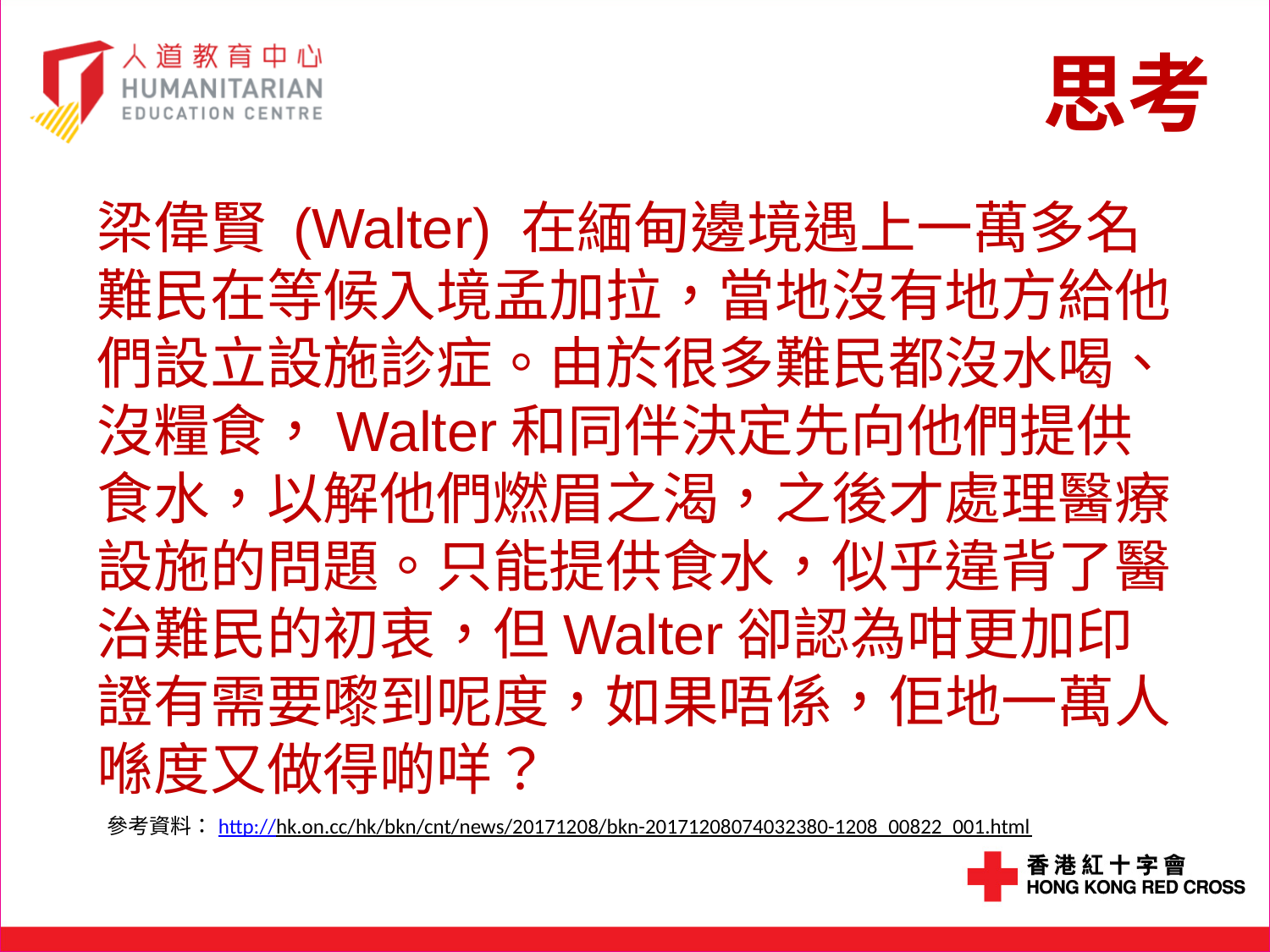

# 思考
梁偉賢 (Walter) 在緬甸邊境遇上一萬多名難民在等候入境孟加拉，當地沒有地方給他們設立設施診症。由於很多難民都沒水喝、沒糧食，Walter和同伴決定先向他們提供食水，以解他們燃眉之渴，之後才處理醫療設施的問題。只能提供食水，似乎違背了醫治難民的初衷，但Walter卻認為咁更加印證有需要嚟到呢度，如果唔係，佢地一萬人喺度又做得啲咩？
參考資料：http://hk.on.cc/hk/bkn/cnt/news/20171208/bkn-20171208074032380-1208_00822_001.html